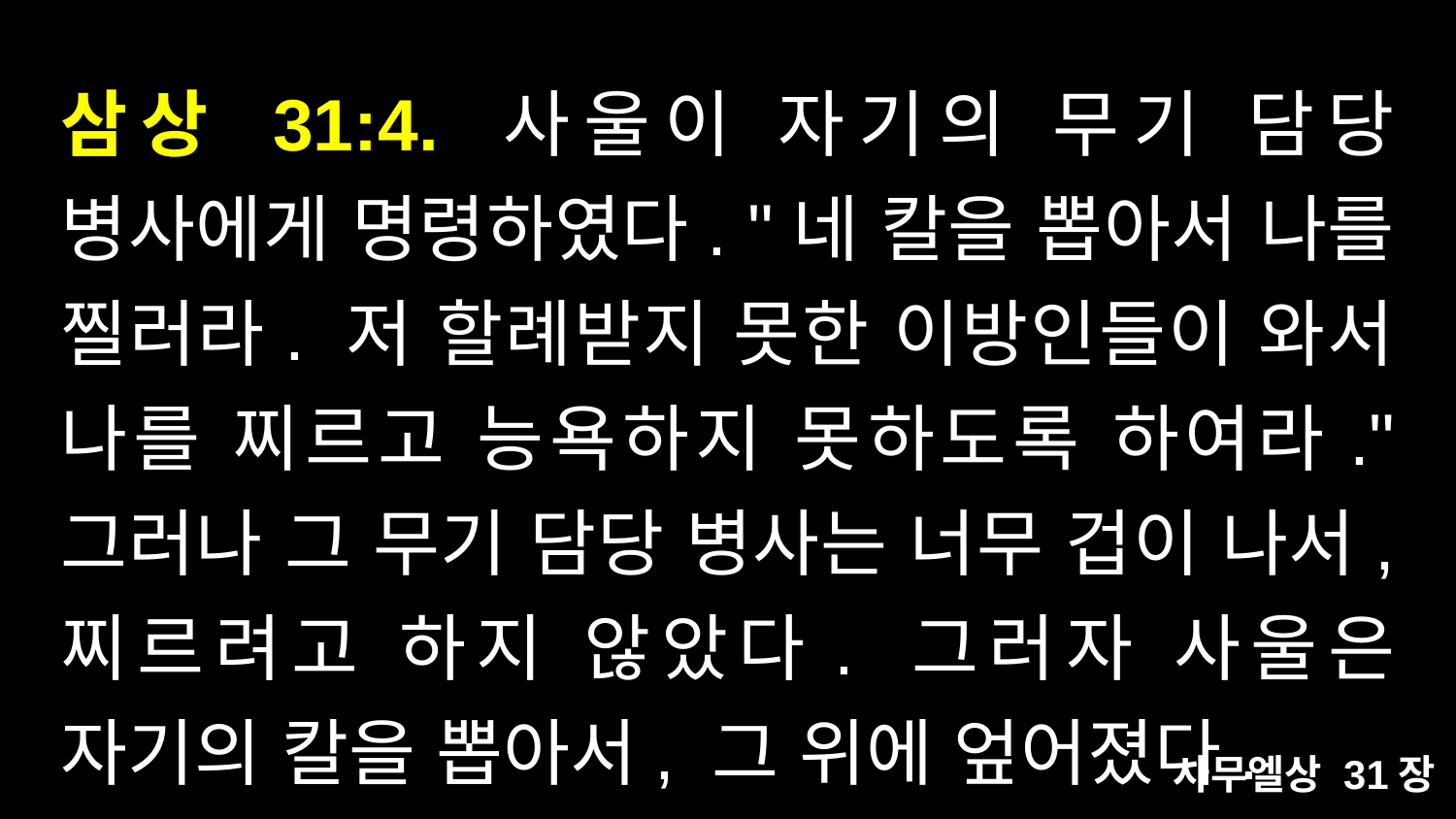

# 삼상 31:4. 사울이 자기의 무기 담당 병사에게 명령하였다. "네 칼을 뽑아서 나를 찔러라. 저 할례받지 못한 이방인들이 와서 나를 찌르고 능욕하지 못하도록 하여라." 그러나 그 무기 담당 병사는 너무 겁이 나서, 찌르려고 하지 않았다. 그러자 사울은 자기의 칼을 뽑아서, 그 위에 엎어졌다.
사무엘상 31장